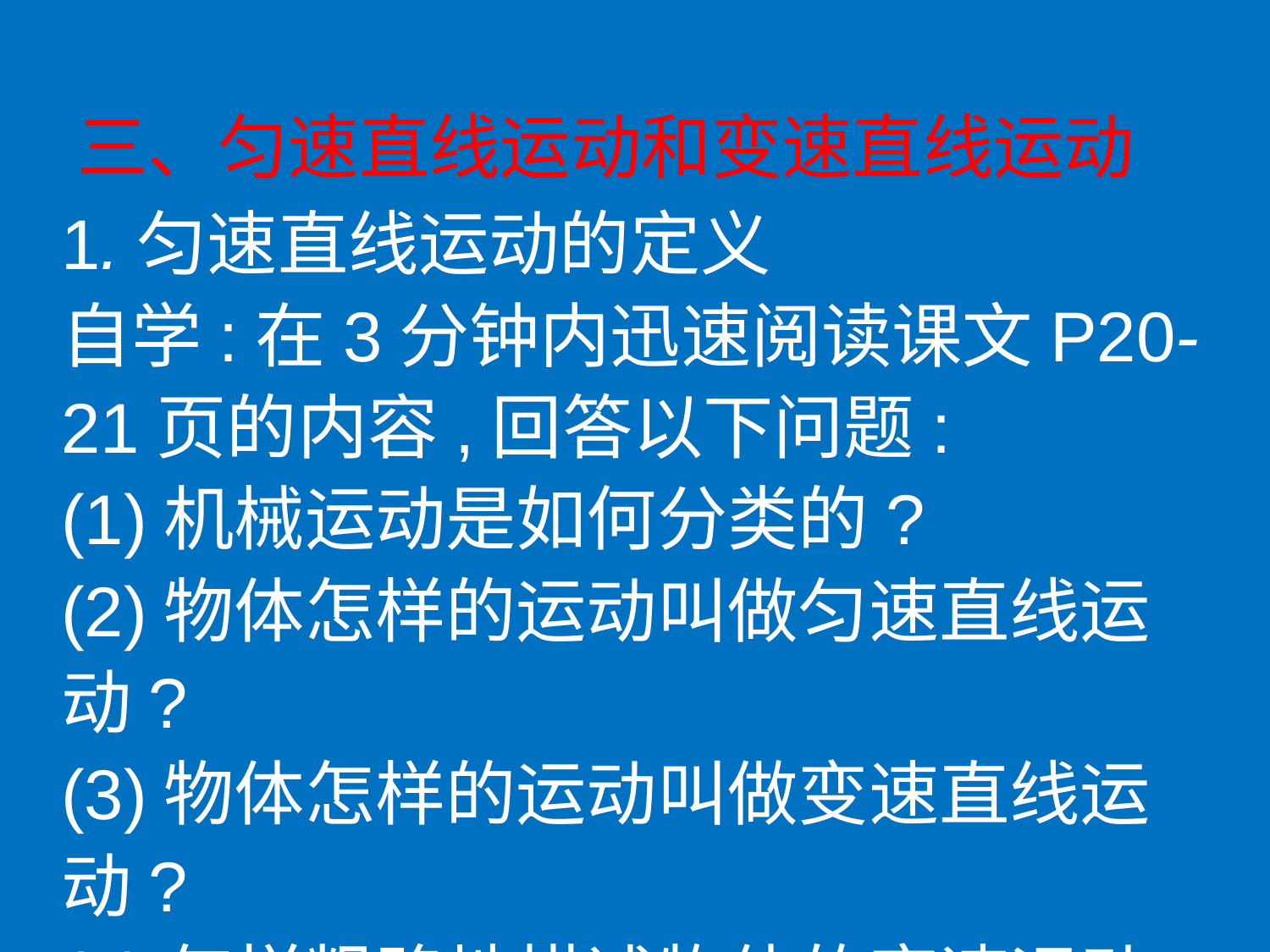

三、匀速直线运动和变速直线运动
1.匀速直线运动的定义
自学:在3分钟内迅速阅读课文P20-21页的内容,回答以下问题:
(1)机械运动是如何分类的?
(2)物体怎样的运动叫做匀速直线运动?
(3)物体怎样的运动叫做变速直线运动?
(4)怎样粗略地描述物体的变速运动?